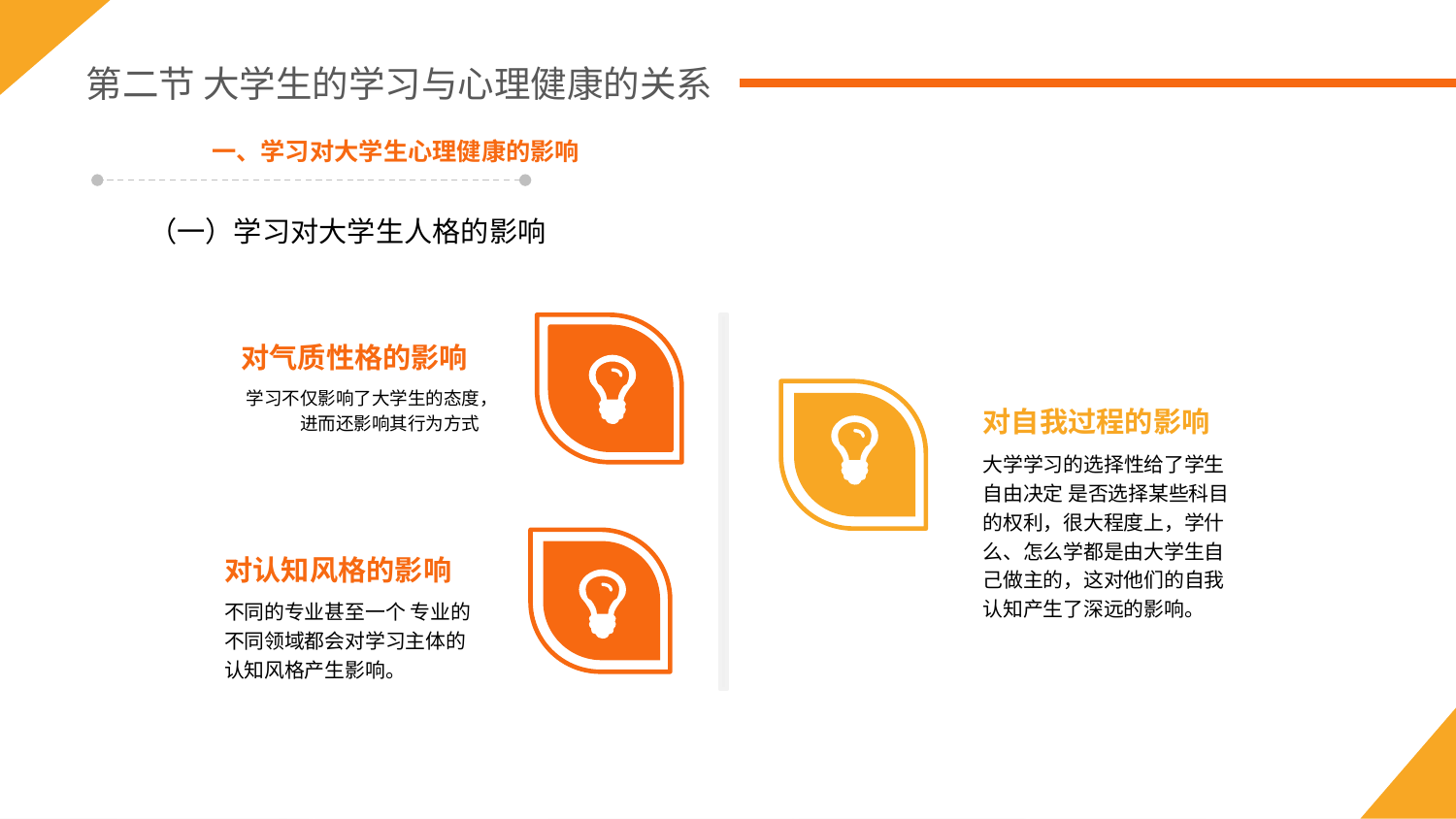

第二节 大学生的学习与心理健康的关系
一、学习对大学生心理健康的影响
（一）学习对大学生人格的影响

对气质性格的影响
学习不仅影响了大学生的态度，进而还影响其行为方式

对自我过程的影响
大学学习的选择性给了学生自由决定 是否选择某些科目的权利，很大程度上，学什么、怎么学都是由大学生自己做主的，这对他们的自我认知产生了深远的影响。

对认知风格的影响
不同的专业甚至一个 专业的不同领域都会对学习主体的认知风格产生影响。